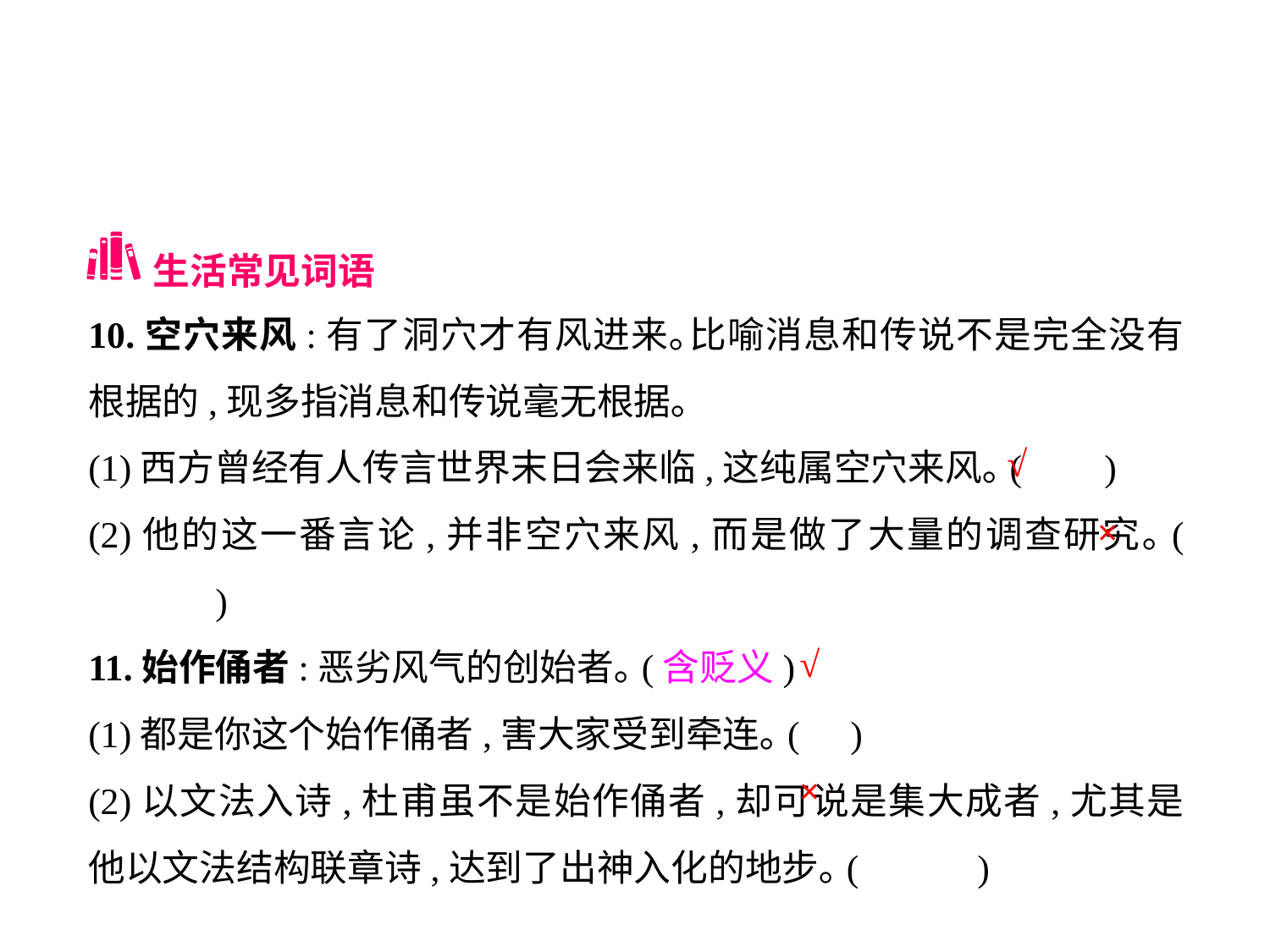

生活常见词语
10.空穴来风:有了洞穴才有风进来｡比喻消息和传说不是完全没有根据的,现多指消息和传说毫无根据｡
(1)西方曾经有人传言世界末日会来临,这纯属空穴来风｡(	)
(2)他的这一番言论,并非空穴来风,而是做了大量的调查研究｡(	)
11.始作俑者:恶劣风气的创始者｡(含贬义)
(1)都是你这个始作俑者,害大家受到牵连｡(	)
(2)以文法入诗,杜甫虽不是始作俑者,却可说是集大成者,尤其是他以文法结构联章诗,达到了出神入化的地步｡(	)
√
×
√
×